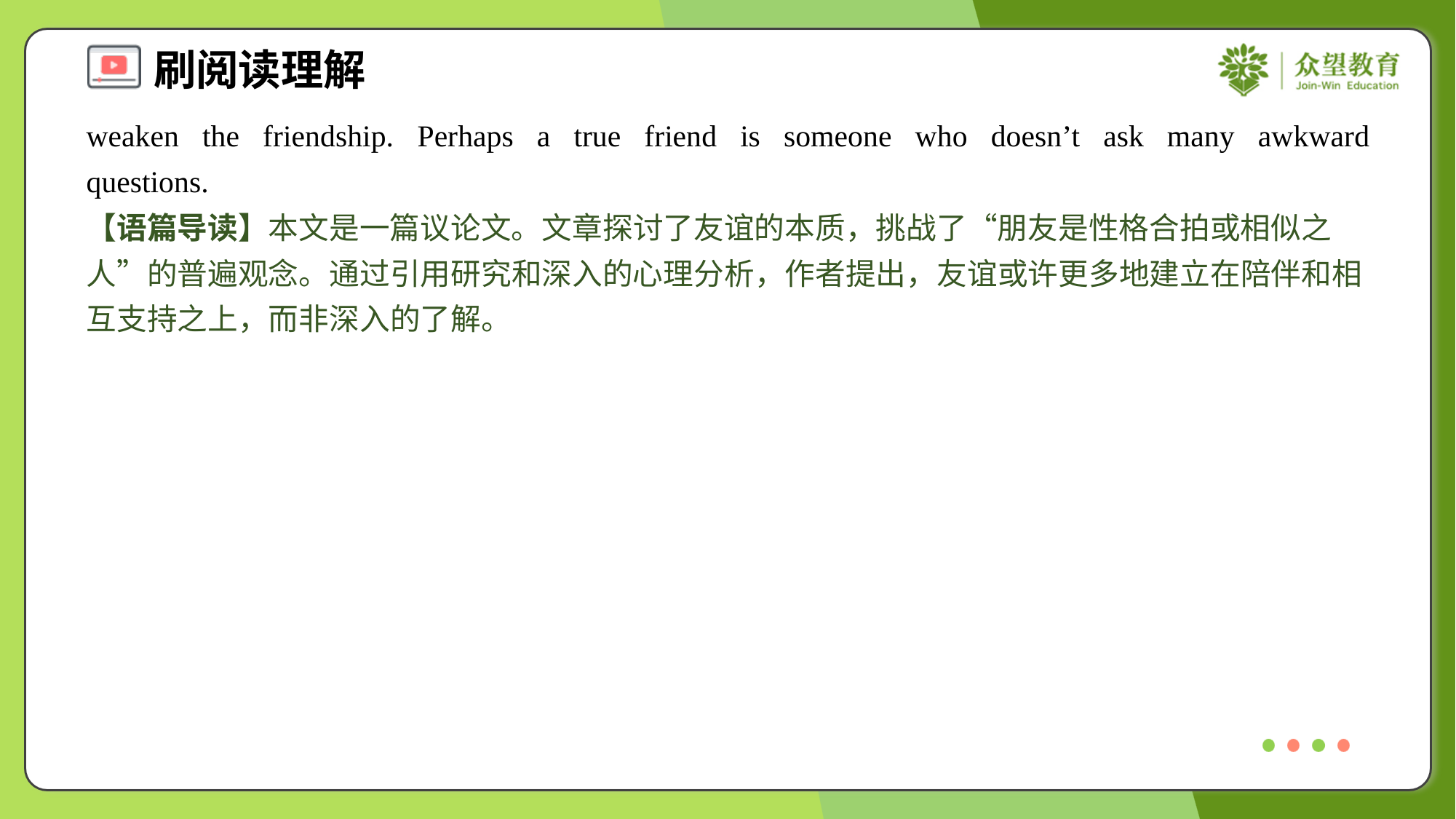

weaken the friendship. Perhaps a true friend is someone who doesn’t ask many awkward questions.#1.5
【语篇导读】本文是一篇议论文。文章探讨了友谊的本质，挑战了“朋友是性格合拍或相似之人”的普遍观念。通过引用研究和深入的心理分析，作者提出，友谊或许更多地建立在陪伴和相互支持之上，而非深入的了解。